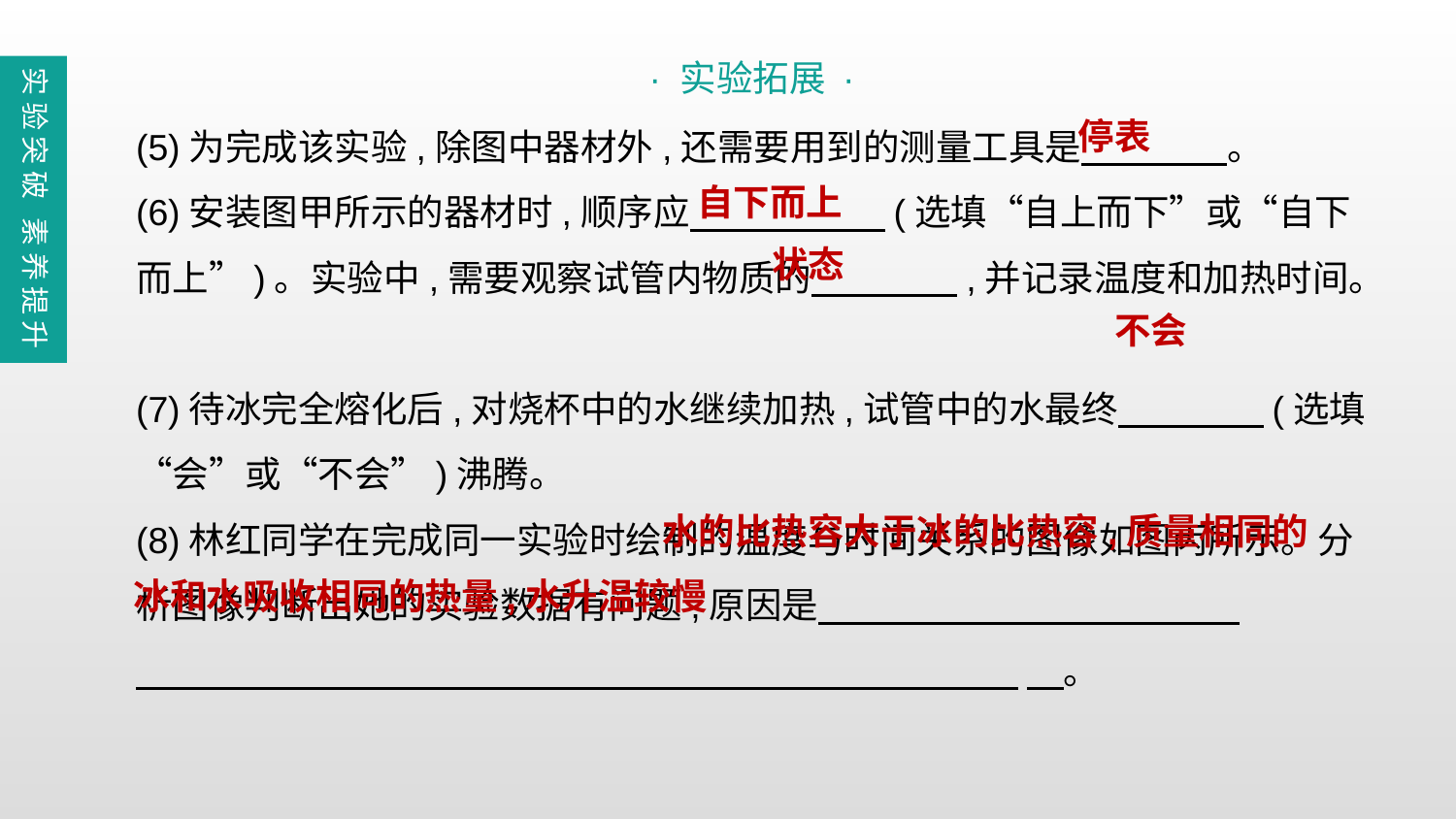

· 实验拓展 ·

实验突破 素养提升
(5)为完成该实验,除图中器材外,还需要用到的测量工具是　　　　。
(6)安装图甲所示的器材时,顺序应　　　      　(选填“自上而下”或“自下而上”)。实验中,需要观察试管内物质的　　　　,并记录温度和加热时间。
(7)待冰完全熔化后,对烧杯中的水继续加热,试管中的水最终　　　　(选填“会”或“不会”)沸腾。
(8)林红同学在完成同一实验时绘制的温度与时间关系的图像如图丙所示。分析图像判断出她的实验数据有问题,原因是
                                                                                                           　。
停表
自下而上
状态
不会
                                                               水的比热容大于冰的比热容,质量相同的冰和水吸收相同的热量,水升温较慢